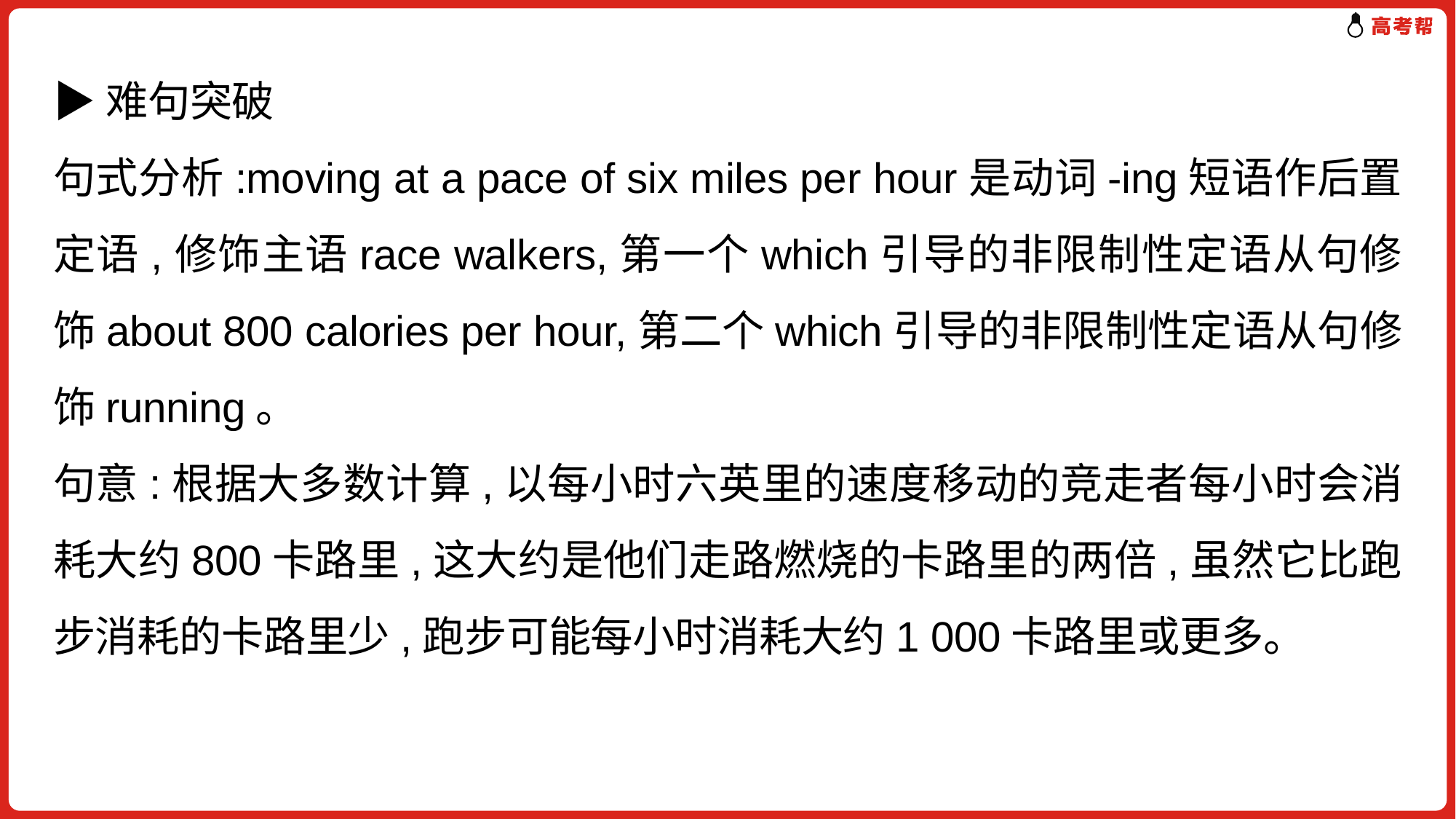

▶难句突破
句式分析:moving at a pace of six miles per hour是动词-ing短语作后置定语,修饰主语race walkers,第一个which引导的非限制性定语从句修饰about 800 calories per hour,第二个which引导的非限制性定语从句修饰running。
句意:根据大多数计算,以每小时六英里的速度移动的竞走者每小时会消耗大约800卡路里,这大约是他们走路燃烧的卡路里的两倍,虽然它比跑步消耗的卡路里少,跑步可能每小时消耗大约1 000卡路里或更多。